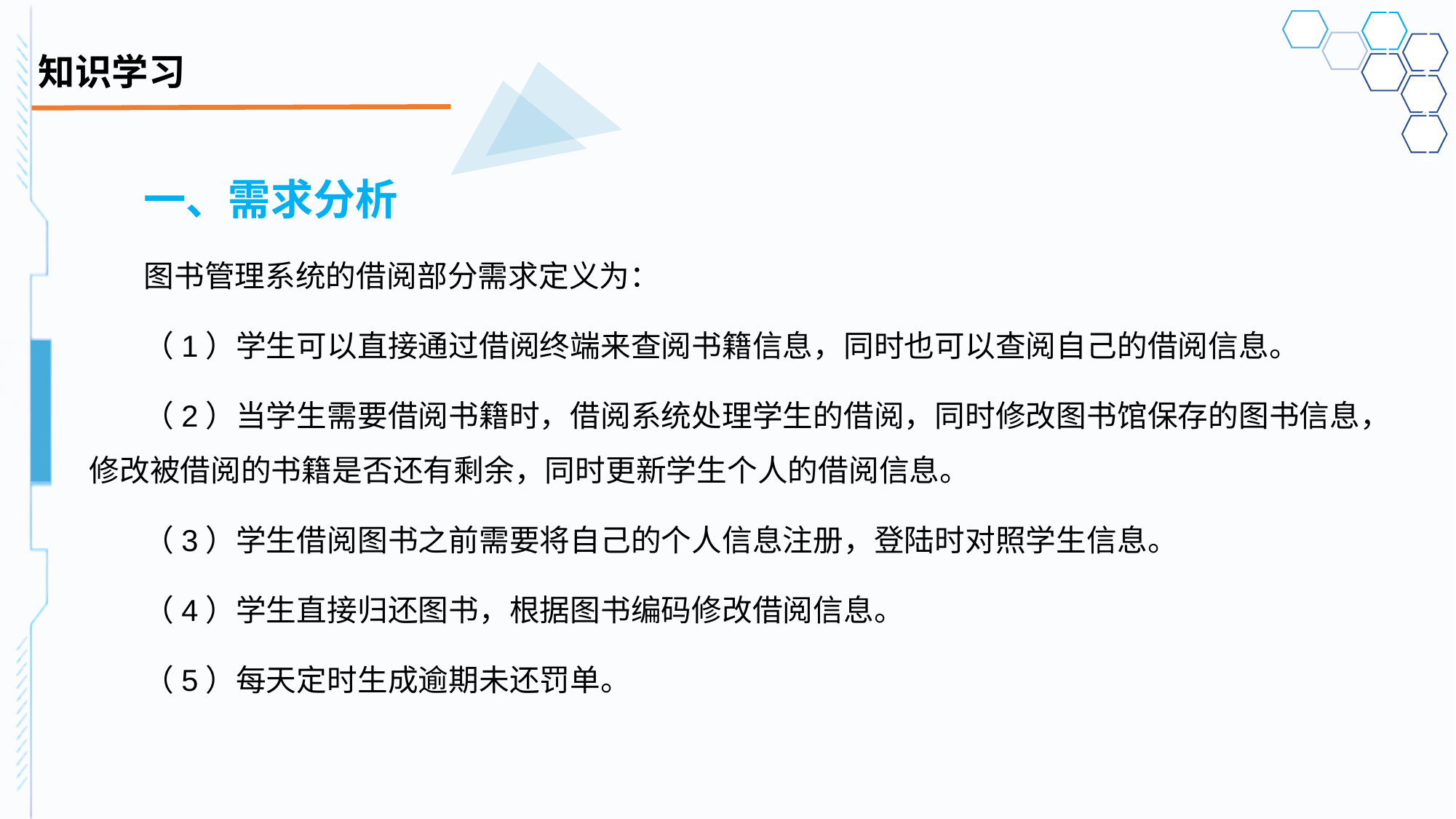

# 知识学习

一、需求分析
图书管理系统的借阅部分需求定义为：
（1）学生可以直接通过借阅终端来查阅书籍信息，同时也可以查阅自己的借阅信息。
（2）当学生需要借阅书籍时，借阅系统处理学生的借阅，同时修改图书馆保存的图书信息，修改被借阅的书籍是否还有剩余，同时更新学生个人的借阅信息。
（3）学生借阅图书之前需要将自己的个人信息注册，登陆时对照学生信息。
（4）学生直接归还图书，根据图书编码修改借阅信息。
（5）每天定时生成逾期未还罚单。